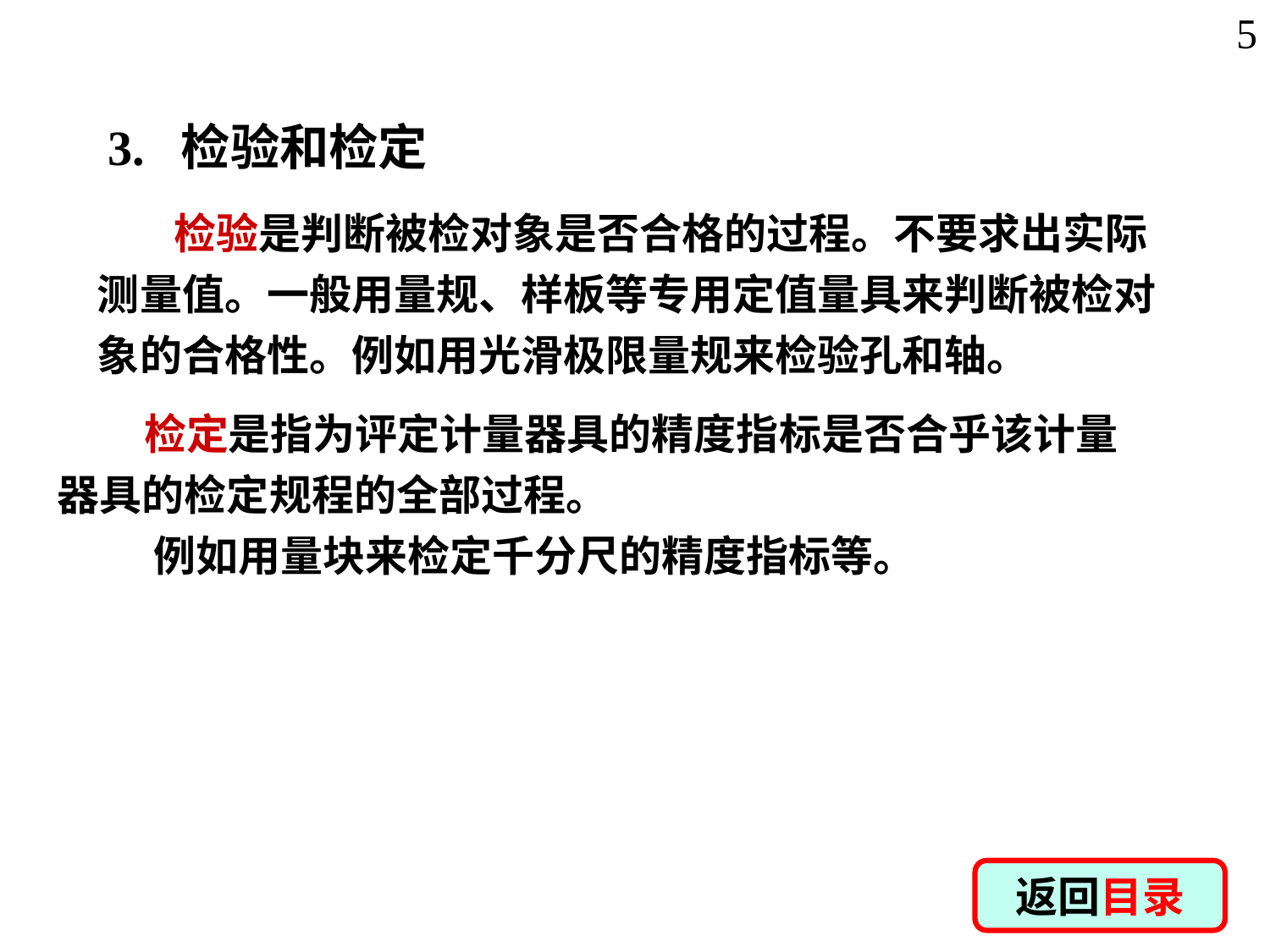

5
3.  检验和检定
       检验是判断被检对象是否合格的过程。不要求出实际测量值。一般用量规、样板等专用定值量具来判断被检对象的合格性。例如用光滑极限量规来检验孔和轴。
        检定是指为评定计量器具的精度指标是否合乎该计量器具的检定规程的全部过程。
         例如用量块来检定千分尺的精度指标等。
返回目录